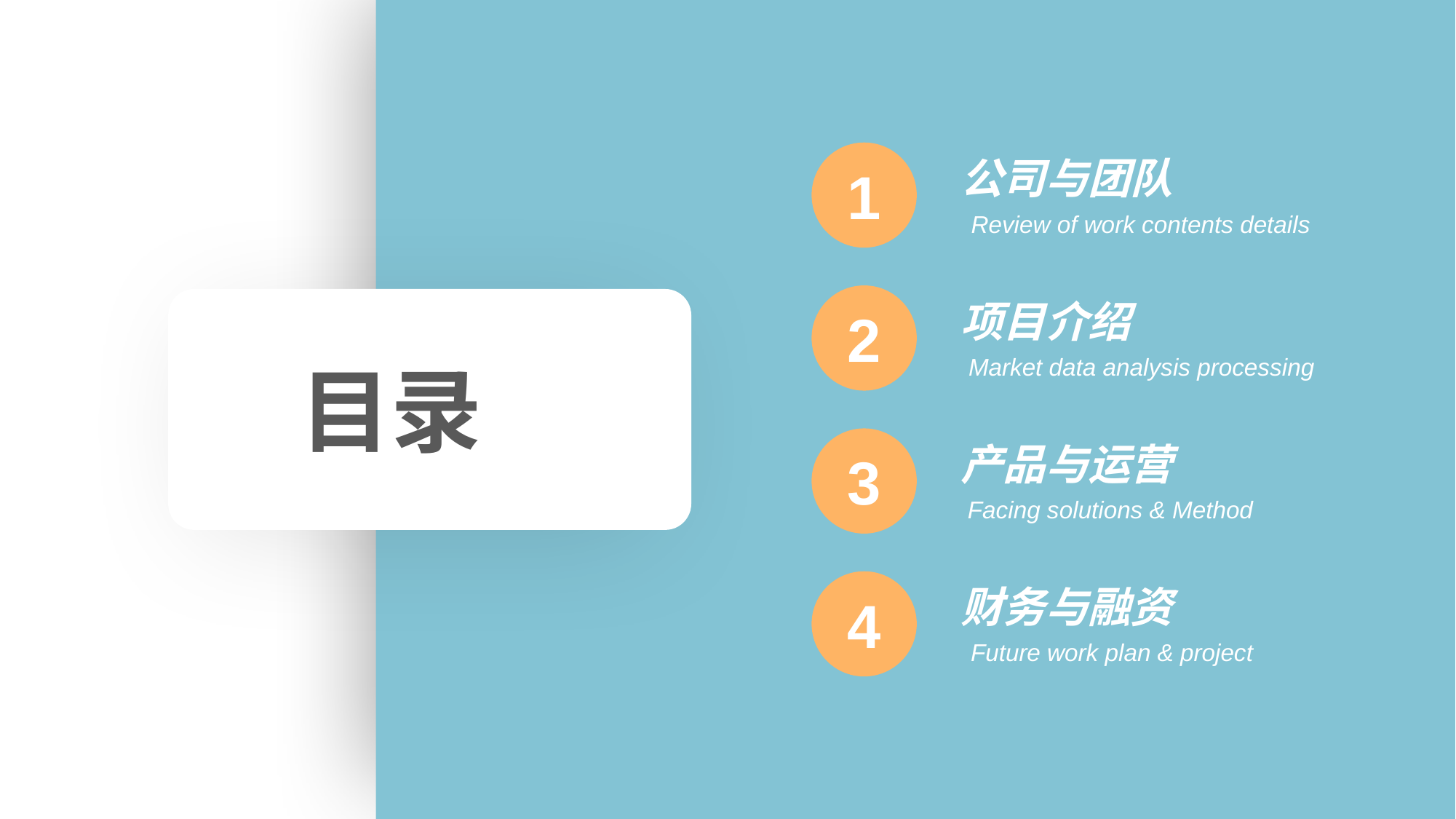

1
公司与团队
Review of work contents details
2

项目介绍
Market data analysis processing
目录
3
产品与运营
Facing solutions & Method
4
财务与融资
Future work plan & project